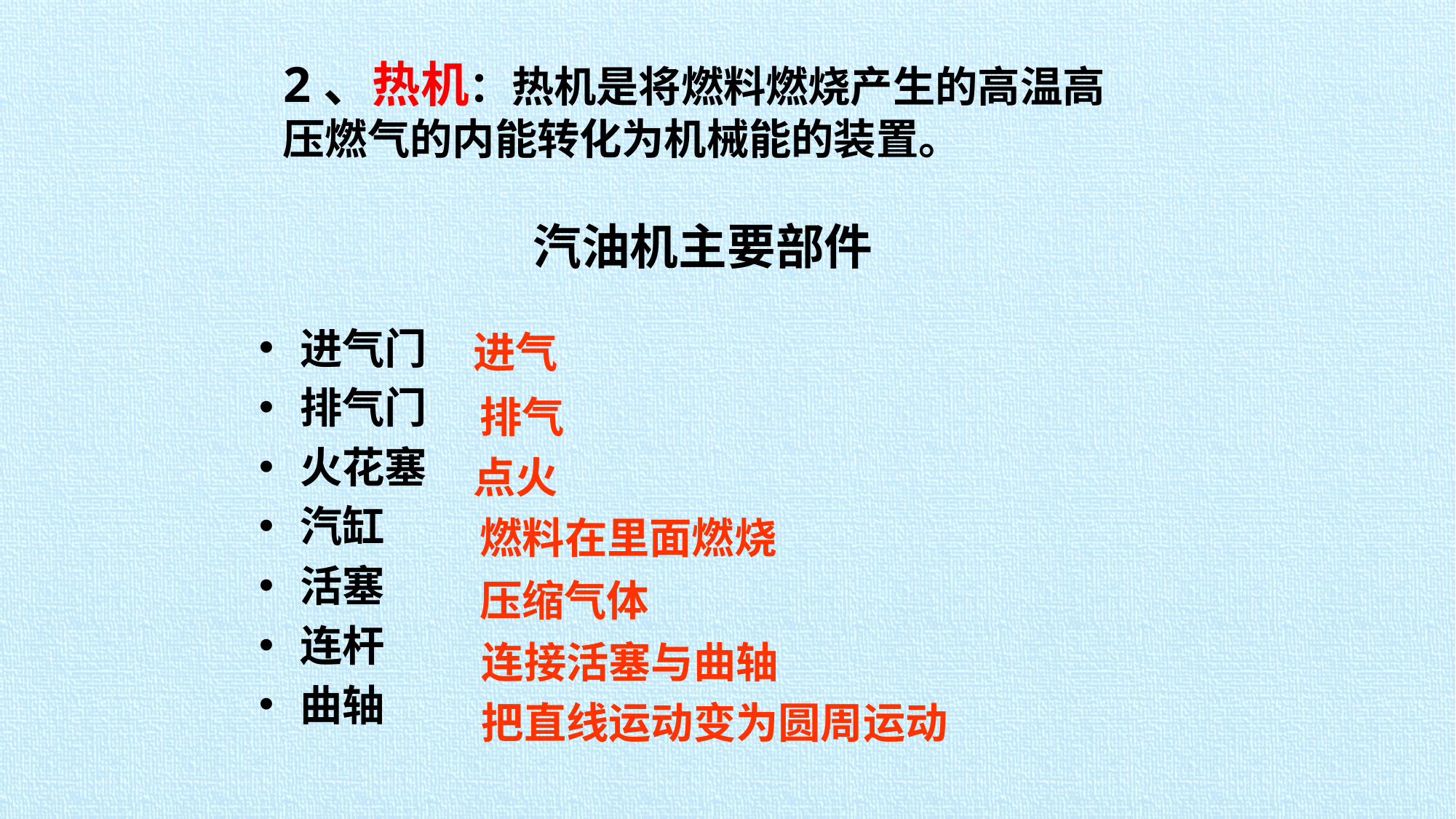

2、热机：热机是将燃料燃烧产生的高温高压燃气的内能转化为机械能的装置。
# 汽油机主要部件
进气门
排气门
火花塞
汽缸
活塞
连杆
曲轴
进气
排气
点火
燃料在里面燃烧
压缩气体
连接活塞与曲轴
把直线运动变为圆周运动